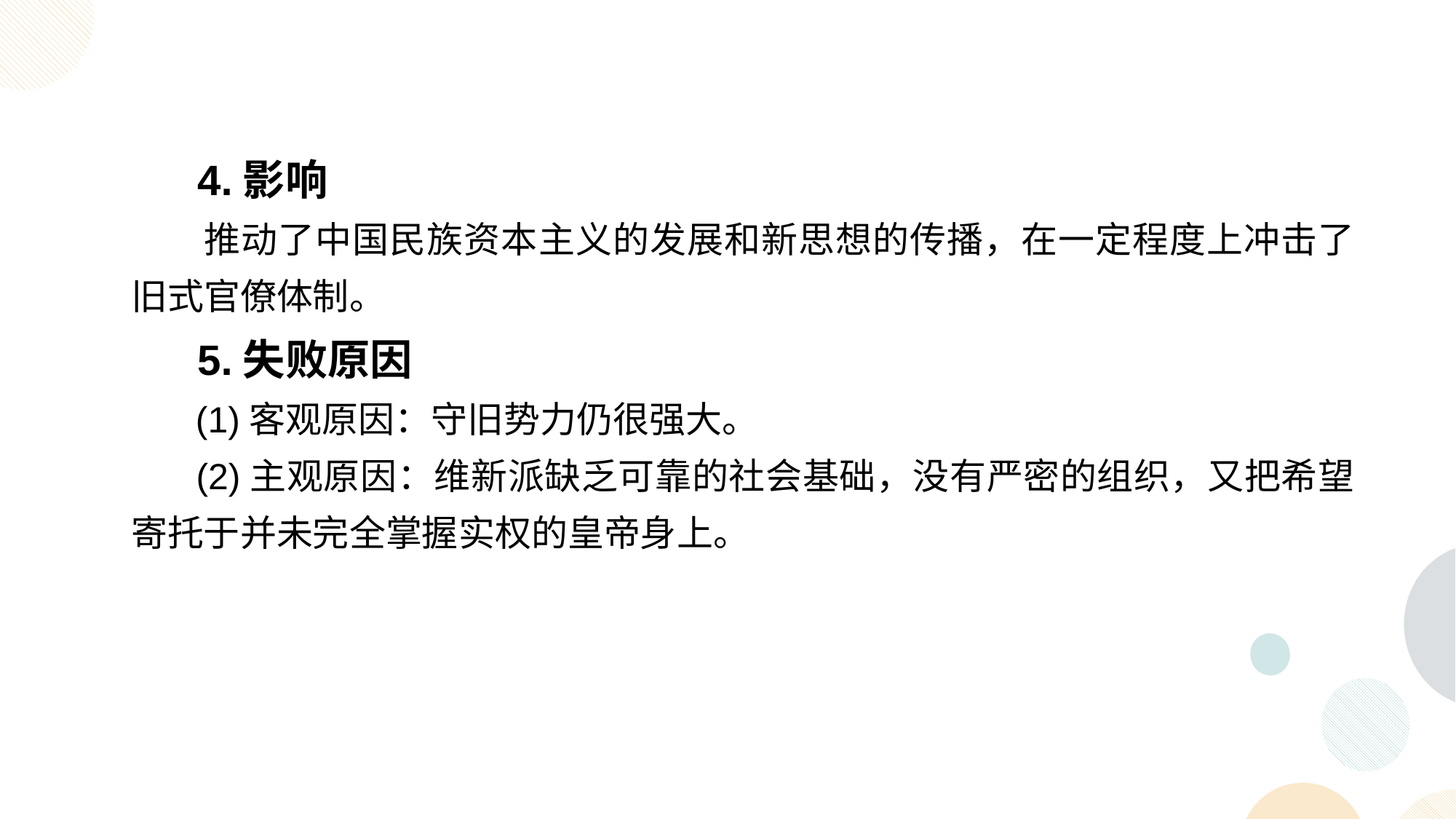

4.影响
 推动了中国民族资本主义的发展和新思想的传播，在一定程度上冲击了旧式官僚体制。
 5.失败原因
 (1)客观原因：守旧势力仍很强大。
 (2)主观原因：维新派缺乏可靠的社会基础，没有严密的组织，又把希望寄托于并未完全掌握实权的皇帝身上。